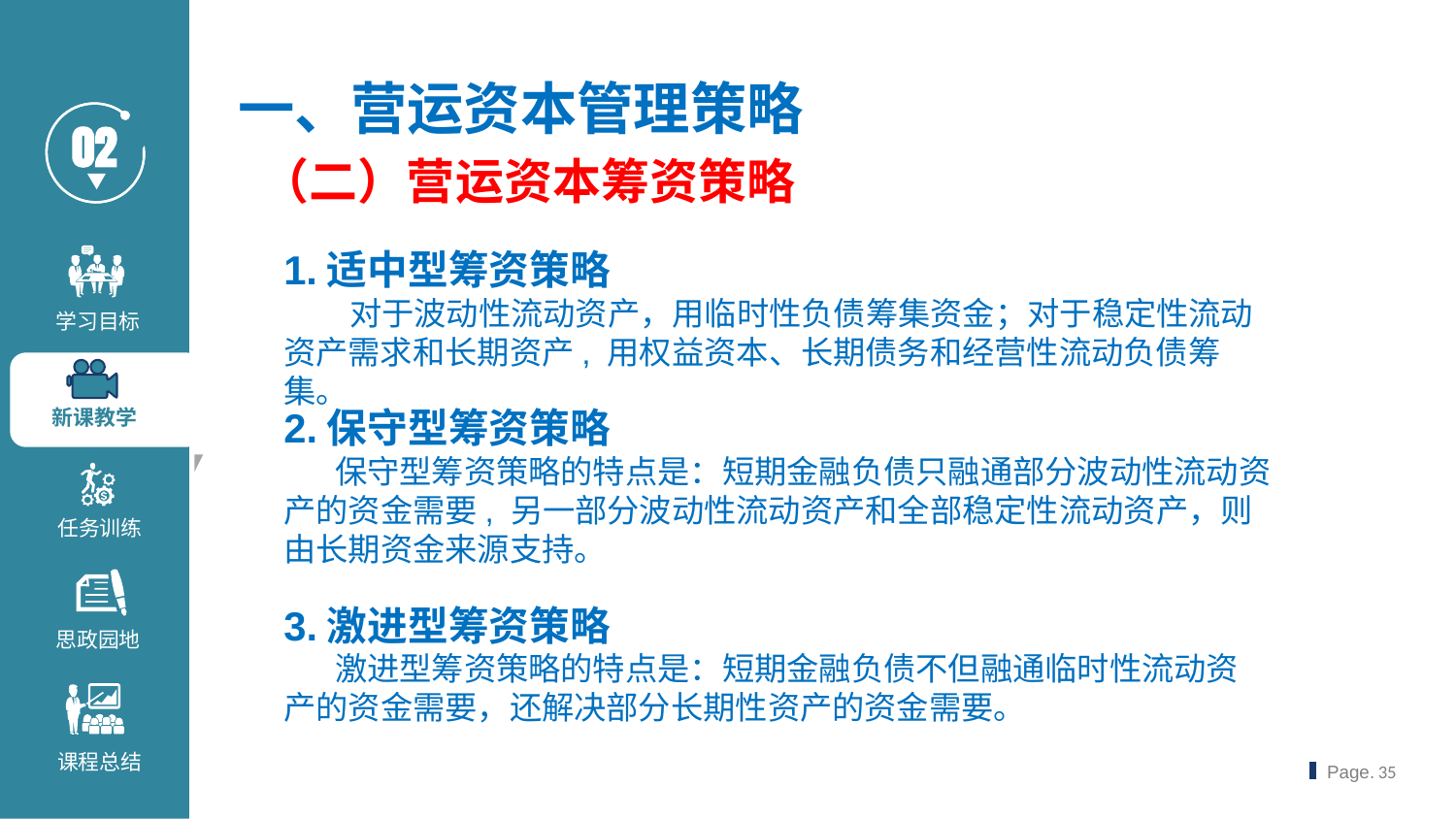

一、营运资本管理策略
（二）营运资本筹资策略
1.适中型筹资策略
        对于波动性流动资产，用临时性负债筹集资金；对于稳定性流动资产需求和长期资产, 用权益资本、长期债务和经营性流动负债筹集。
2.保守型筹资策略
      保守型筹资策略的特点是：短期金融负债只融通部分波动性流动资产的资金需要, 另一部分波动性流动资产和全部稳定性流动资产，则由长期资金来源支持。
3.激进型筹资策略
      激进型筹资策略的特点是：短期金融负债不但融通临时性流动资产的资金需要，还解决部分长期性资产的资金需要。